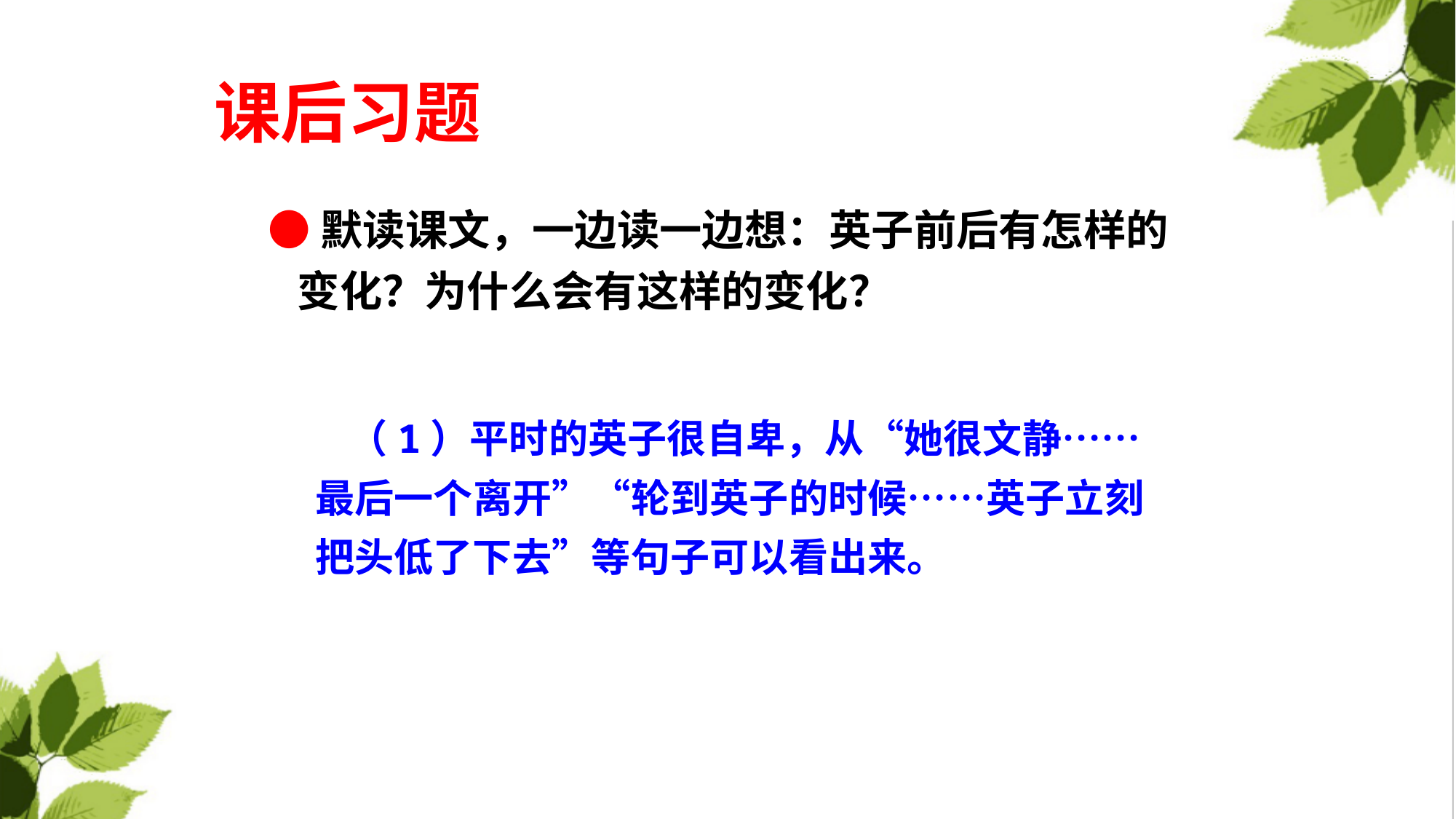

课后习题
●默读课文，一边读一边想：英子前后有怎样的
  变化？为什么会有这样的变化？
   （1）平时的英子很自卑，从“她很文静……最后一个离开”“轮到英子的时候……英子立刻把头低了下去”等句子可以看出来。